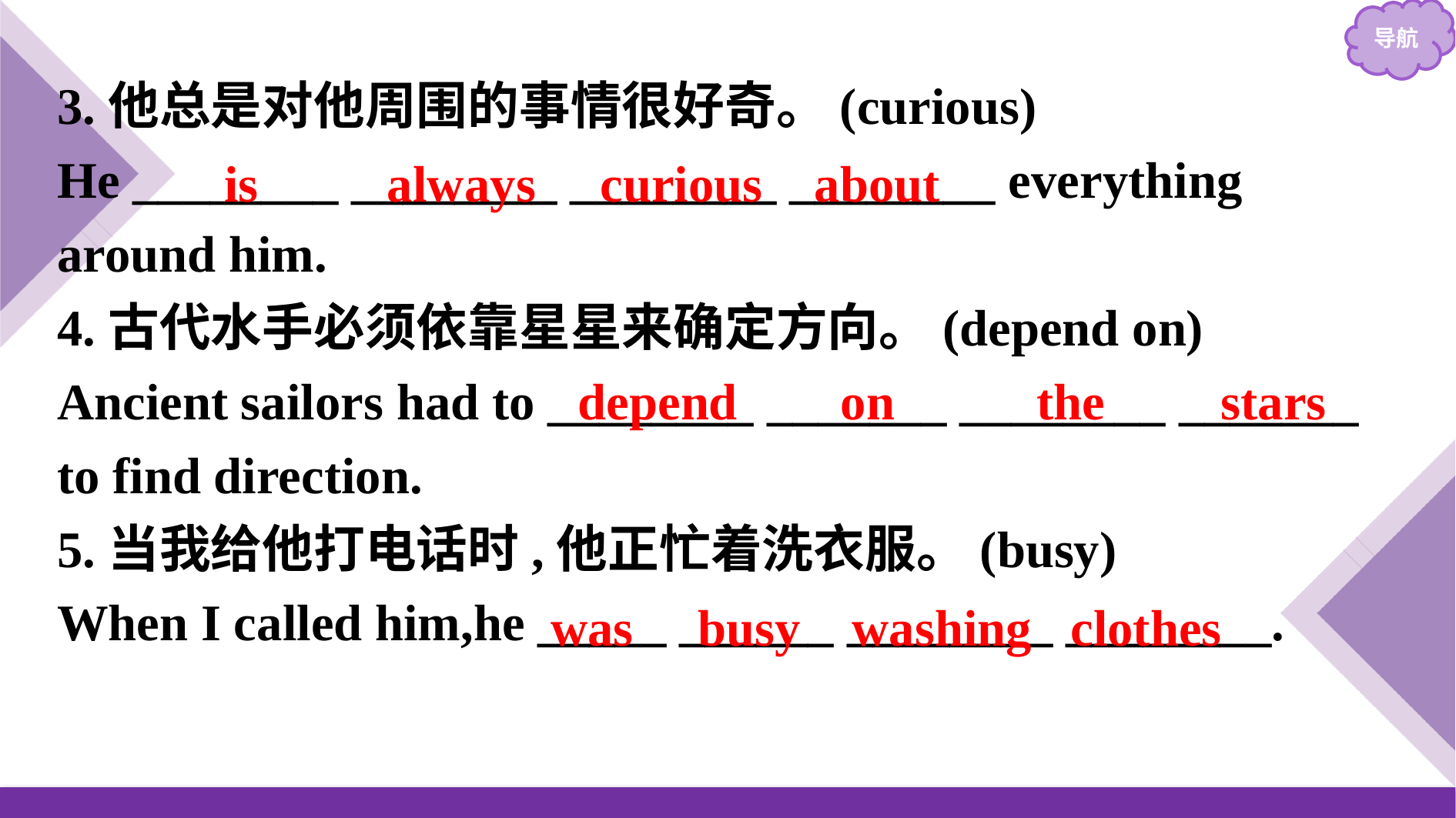

3.他总是对他周围的事情很好奇。(curious)
He ________ ________ ________ ________ everything around him.
4.古代水手必须依靠星星来确定方向。(depend on)
Ancient sailors had to ________ _______ ________ _______ to find direction.
5.当我给他打电话时,他正忙着洗衣服。(busy)
When I called him,he _____ ______ ________ ________.
is          always     curious    about
depend        on           the         stars
was     busy    washing   clothes